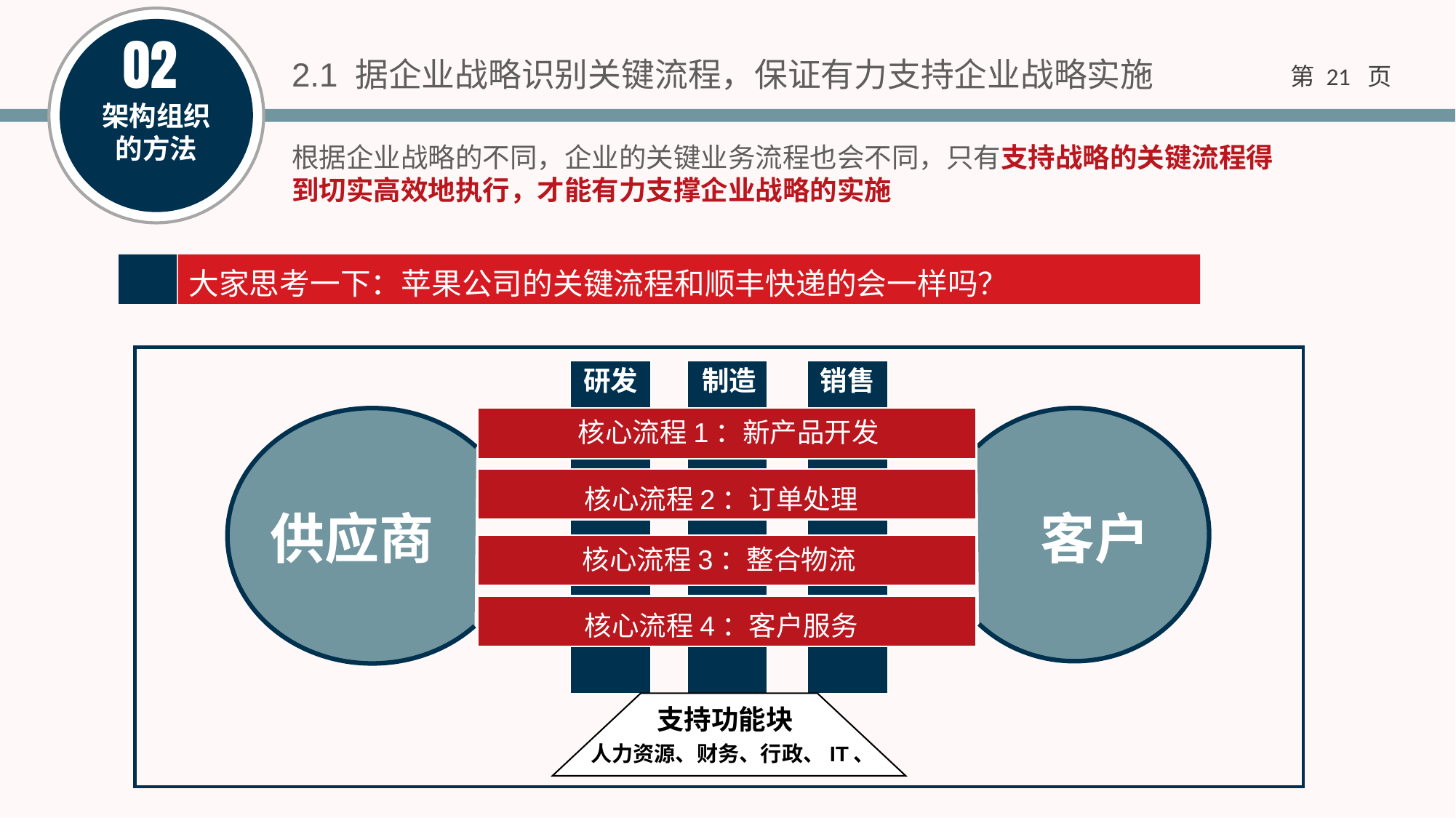

2.1 据企业战略识别关键流程，保证有力支持企业战略实施
根据企业战略的不同，企业的关键业务流程也会不同，只有支持战略的关键流程得到切实高效地执行，才能有力支撑企业战略的实施

大家思考一下：苹果公司的关键流程和顺丰快递的会一样吗？

研发
制造
销售

  核心流程1：新产品开发

核心流程2：订单处理
供应商
客户

核心流程3：整合物流

核心流程4：客户服务

支持功能块
人力资源、财务、行政、IT、